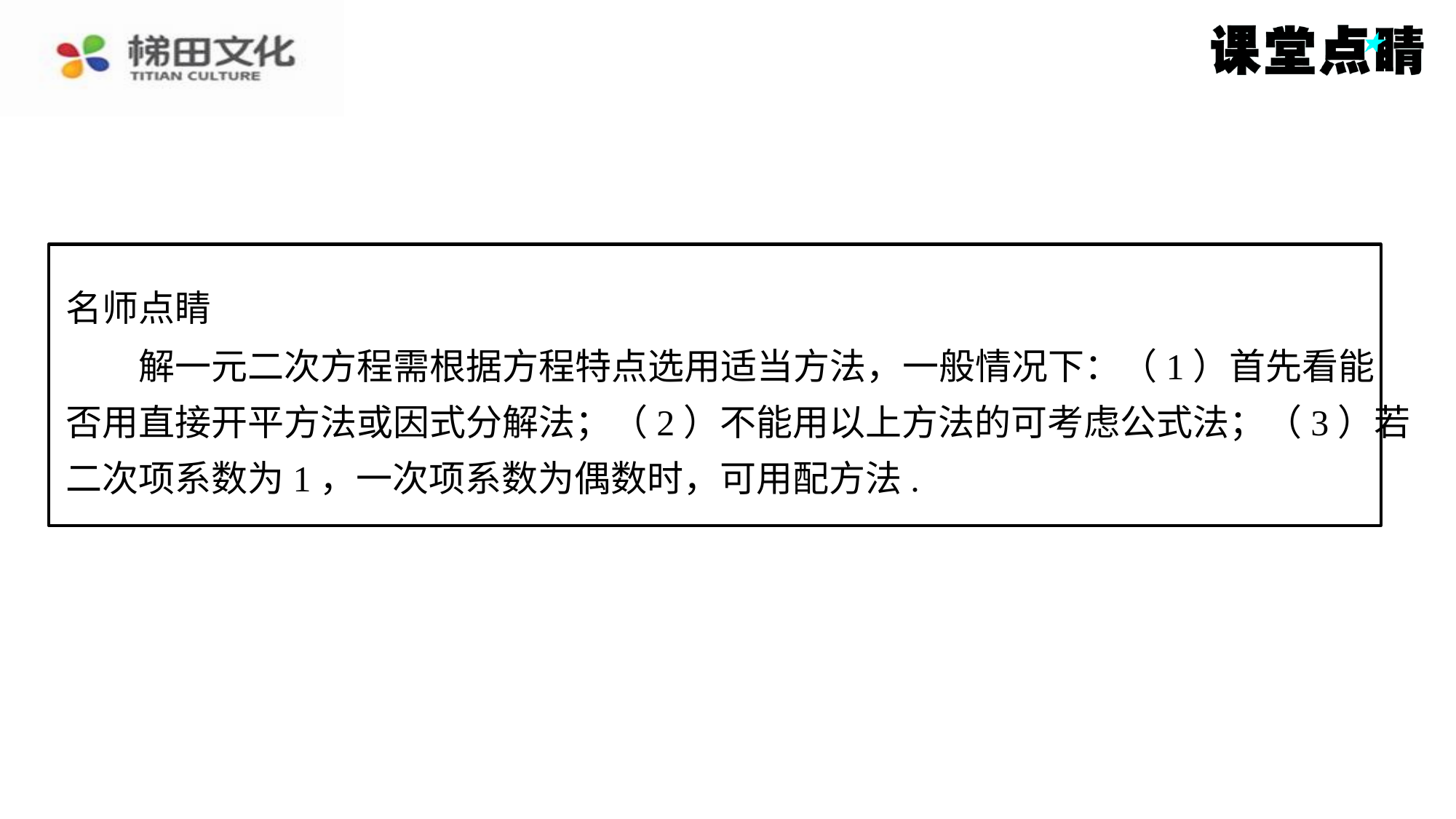

名师点睛
　　解一元二次方程需根据方程特点选用适当方法，一般情况下：（1）首先看能
否用直接开平方法或因式分解法；（2）不能用以上方法的可考虑公式法；（3）若
二次项系数为1，一次项系数为偶数时，可用配方法.